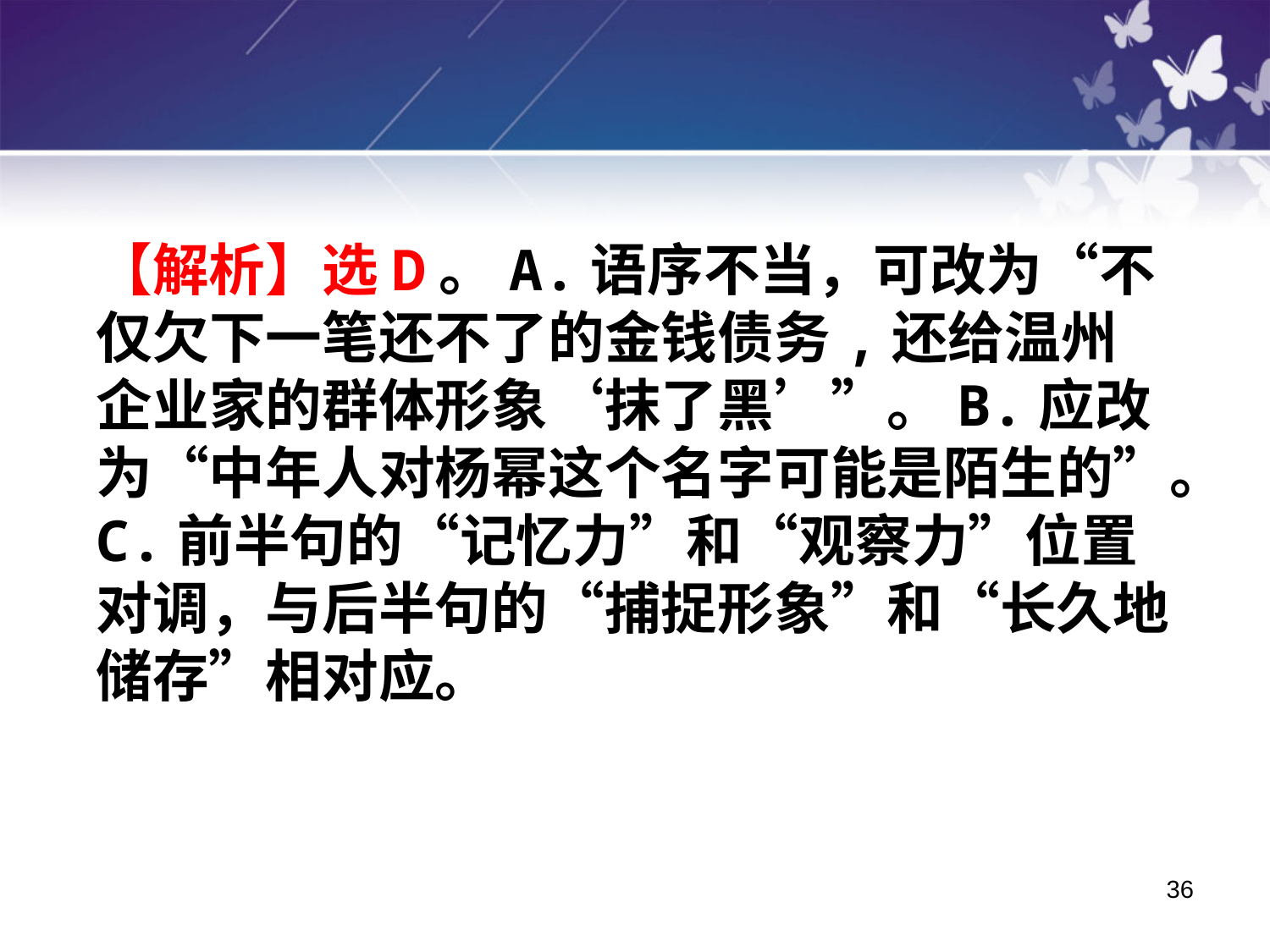

【解析】选D。A.语序不当，可改为“不仅欠下一笔还不了的金钱债务,还给温州企业家的群体形象‘抹了黑’”。B.应改为“中年人对杨幂这个名字可能是陌生的”。C.前半句的“记忆力”和“观察力”位置对调，与后半句的“捕捉形象”和“长久地储存”相对应。
36